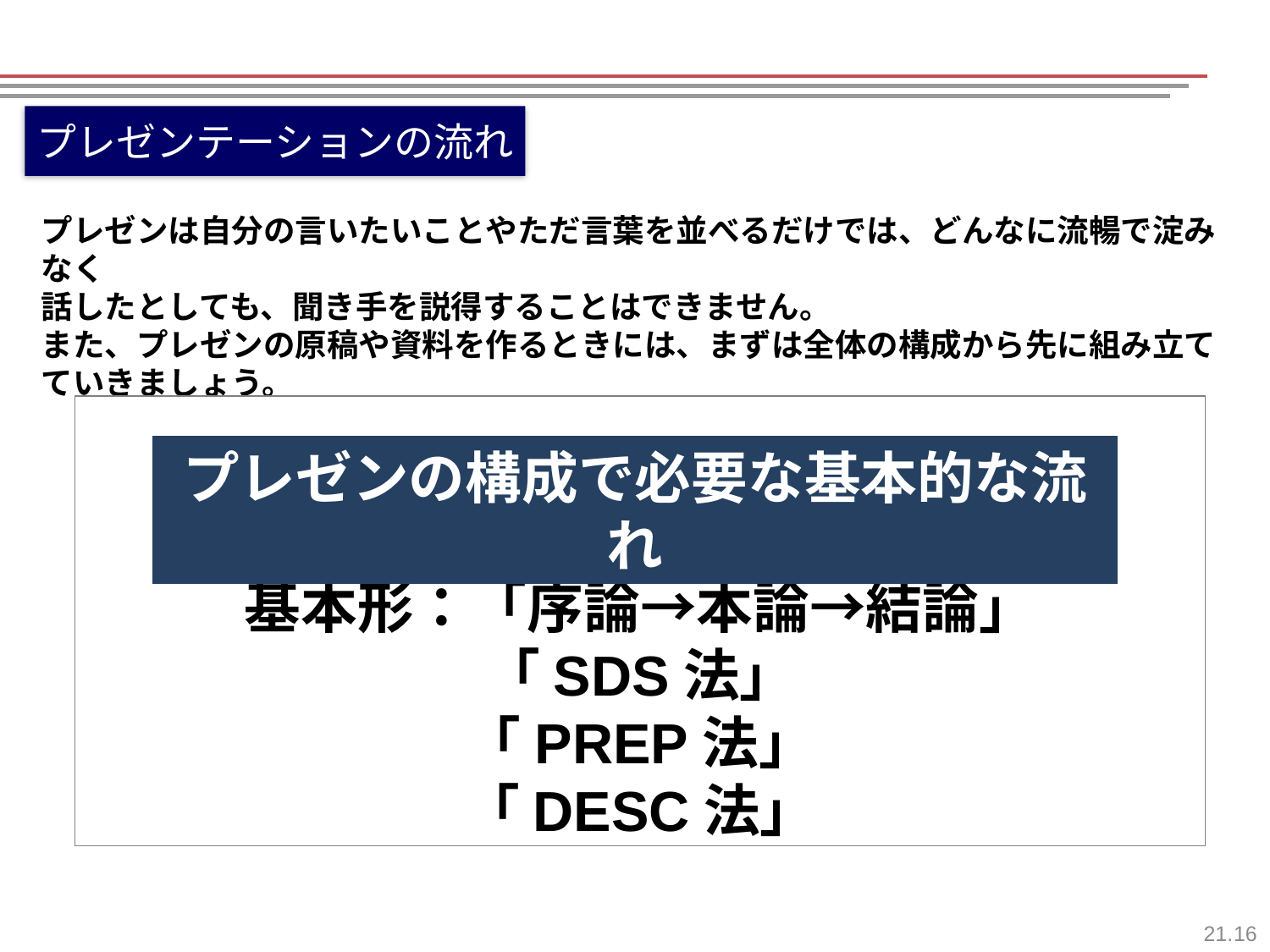

プレゼンテーションの流れ
プレゼンは自分の言いたいことやただ言葉を並べるだけでは、どんなに流暢で淀みなく
話したとしても、聞き手を説得することはできません。
また、プレゼンの原稿や資料を作るときには、まずは全体の構成から先に組み立てていきましょう。

プレゼンの構成で必要な基本的な流れ
基本形：「序論→本論→結論」
「SDS法」
「PREP法」
「DESC法」
16